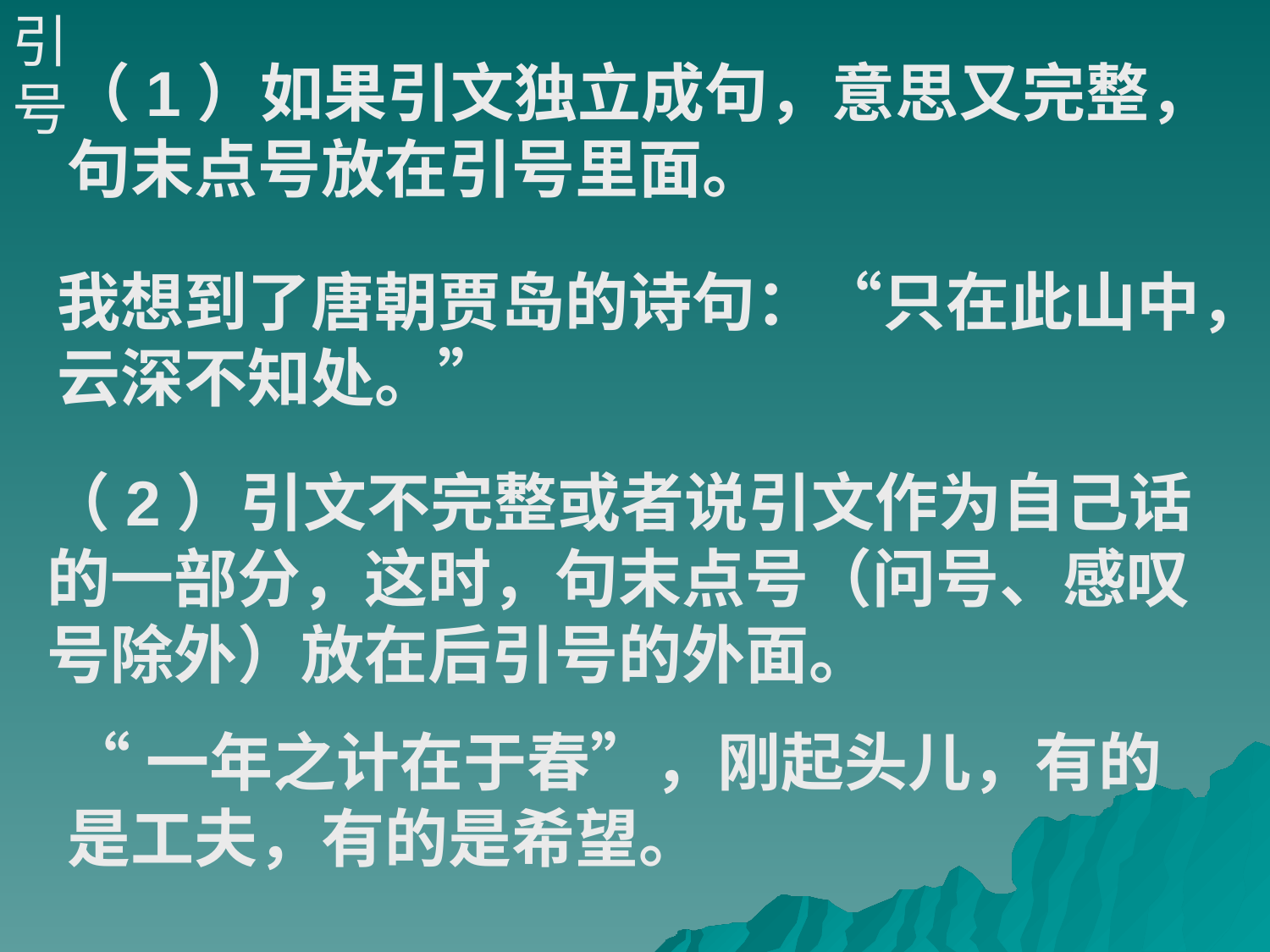

引号
（1）如果引文独立成句，意思又完整，句末点号放在引号里面。
我想到了唐朝贾岛的诗句：“只在此山中，云深不知处。”

（2）引文不完整或者说引文作为自己话的一部分，这时，句末点号（问号、感叹号除外）放在后引号的外面。
“一年之计在于春”，刚起头儿，有的是工夫，有的是希望。